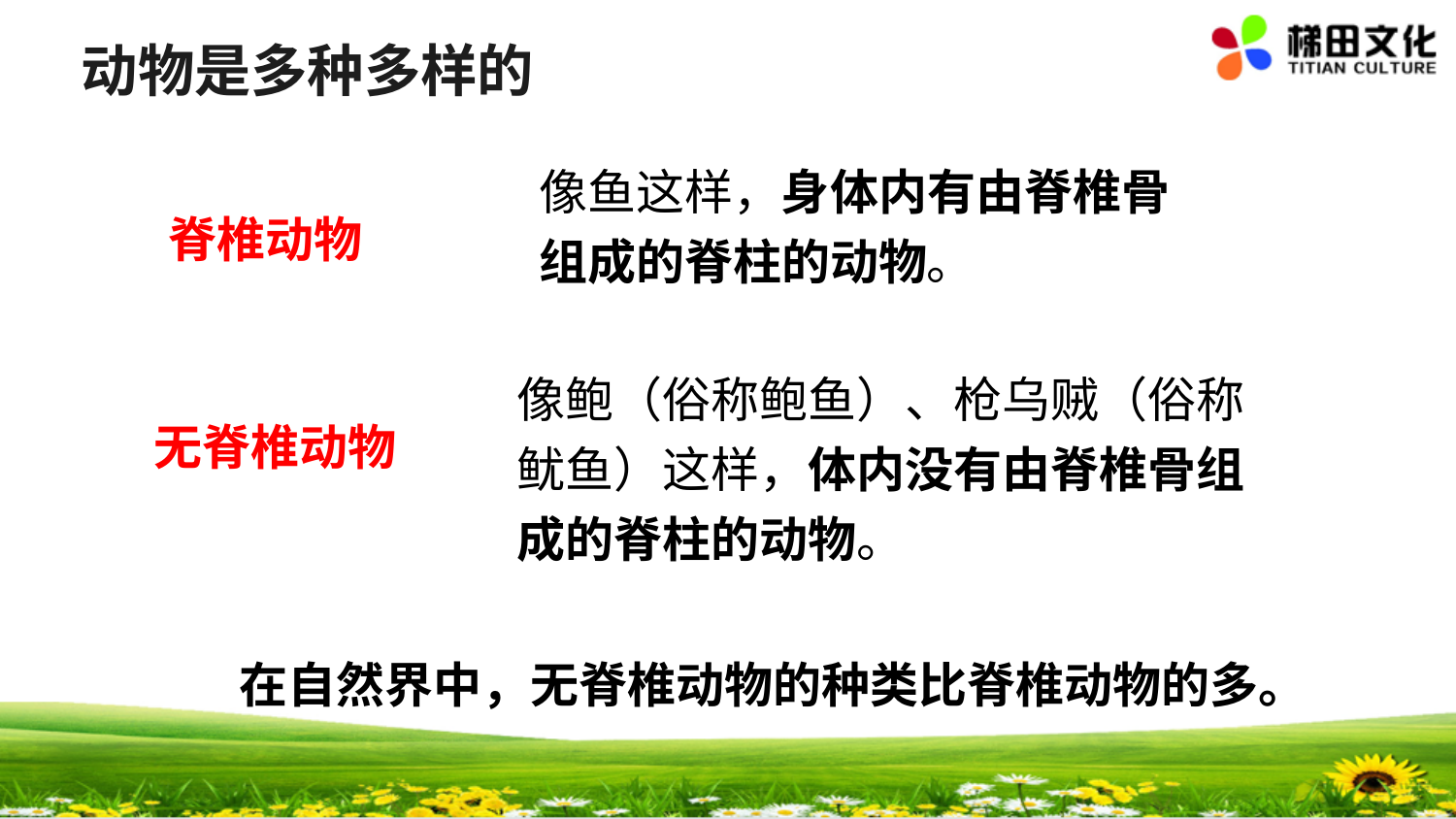

动物是多种多样的
#
像鱼这样，身体内有由脊椎骨组成的脊柱的动物。
脊椎动物
像鲍（俗称鲍鱼）、枪乌贼（俗称鱿鱼）这样，体内没有由脊椎骨组成的脊柱的动物。
无脊椎动物
在自然界中，无脊椎动物的种类比脊椎动物的多。